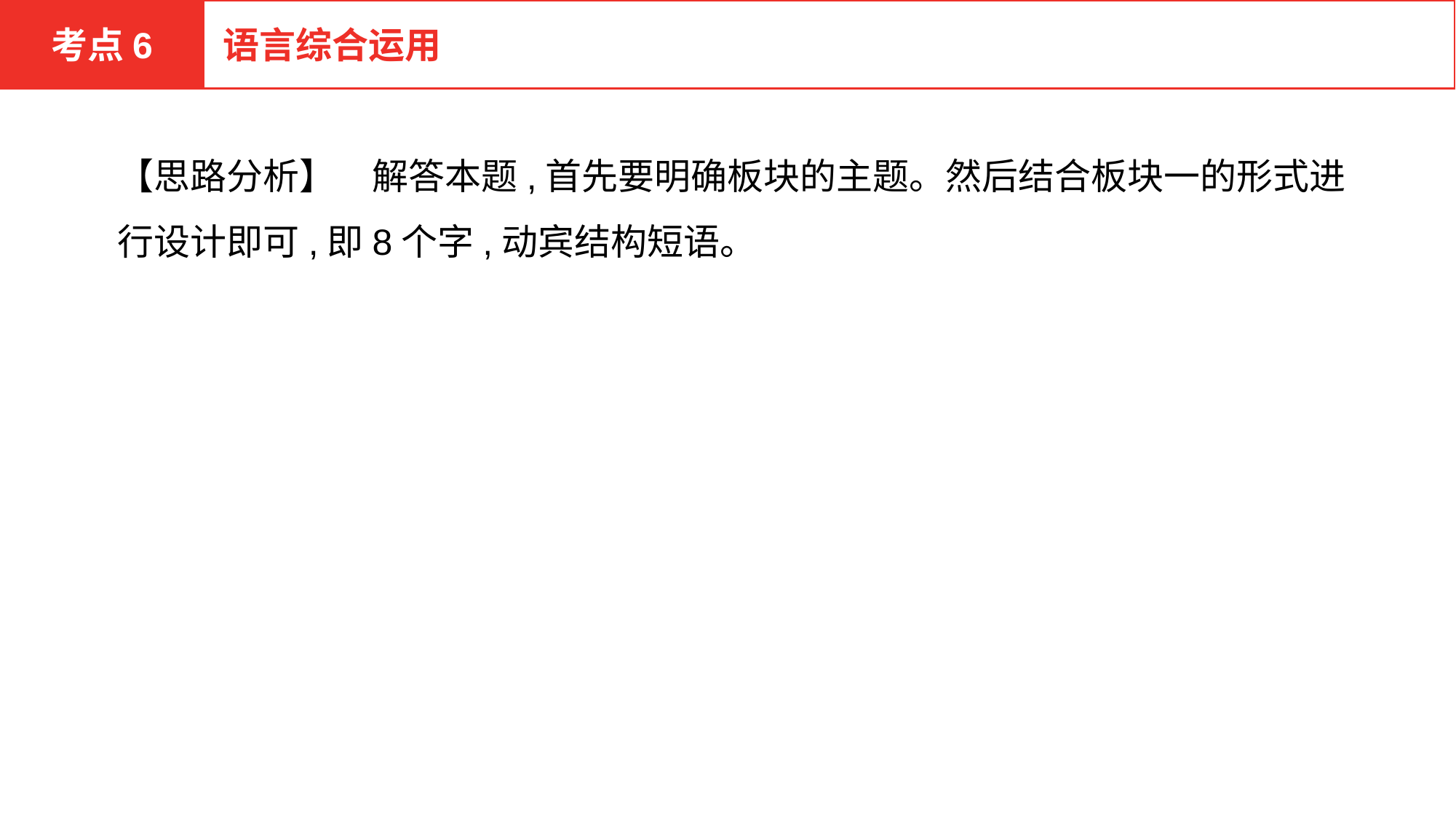

考点6
语言综合运用
【思路分析】　解答本题,首先要明确板块的主题。然后结合板块一的形式进行设计即可,即8个字,动宾结构短语。